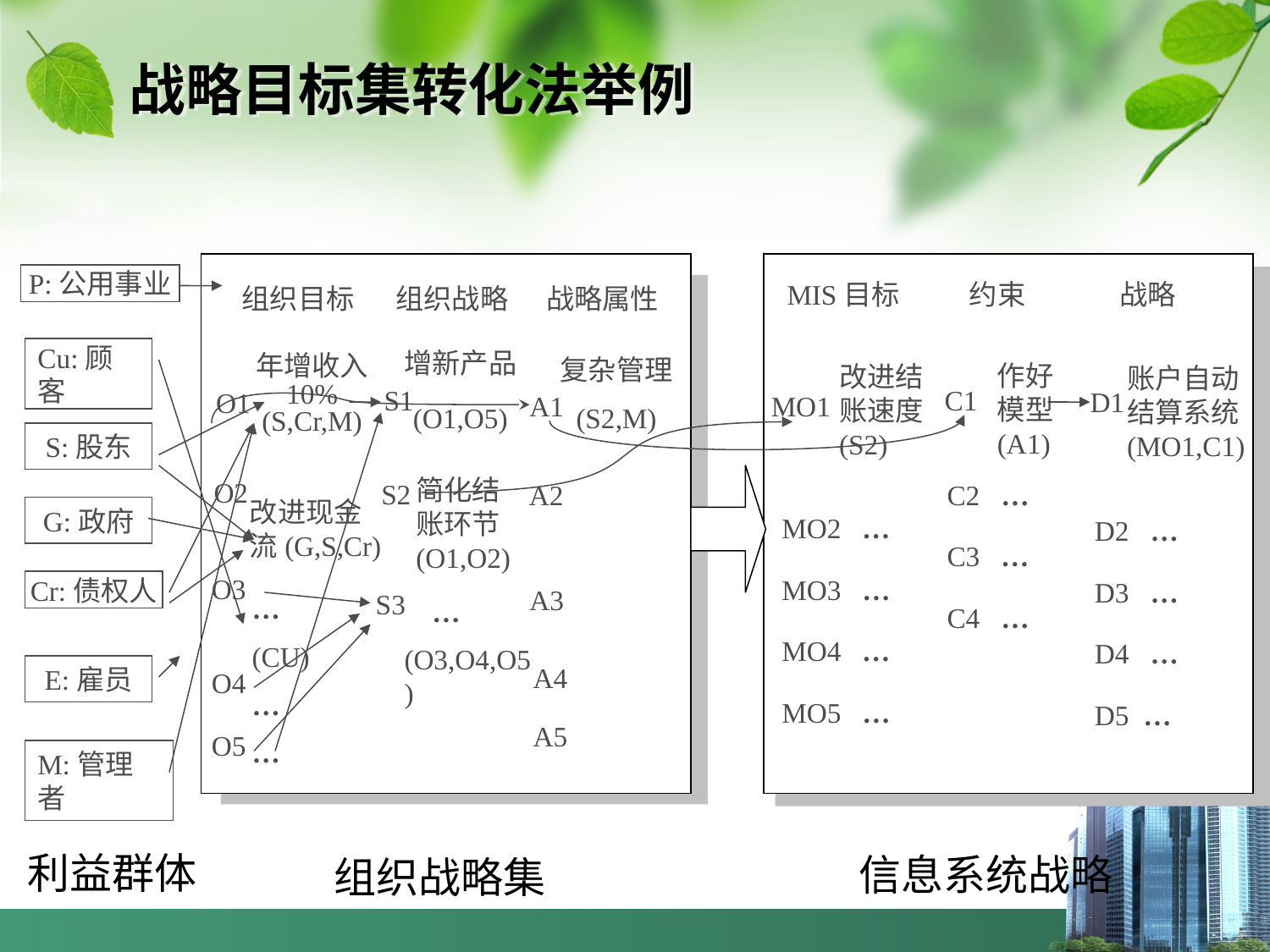

# 战略目标集转化法举例

P:公用事业

MIS目标
约束
战略
组织目标
组织战略
战略属性

Cu:顾客
增新产品

(O1,O5)
年增收入
10%
(S,Cr,M)
复杂管理
(S2,M)
作好模型(A1)
改进结账速度(S2)
账户自动结算系统(MO1,C1)

S1
C1
D1
O1
MO1
A1

S:股东

C2   …
C3   …
C4   …

简化结账环节(O1,O2)
O2
S2
A2
改进现金流(G,S,Cr)
MO2   …
MO3   …
MO4   …
MO5   …
G:政府
D2   …
D3   …
D4   …
D5  …

Cr:债权人
O3
A3
S3
…
(CU)
…
…

    …
(O3,O4,O5)

E:雇员

A4
O4
A5
O5
M:管理者
利益群体
信息系统战略
组织战略集